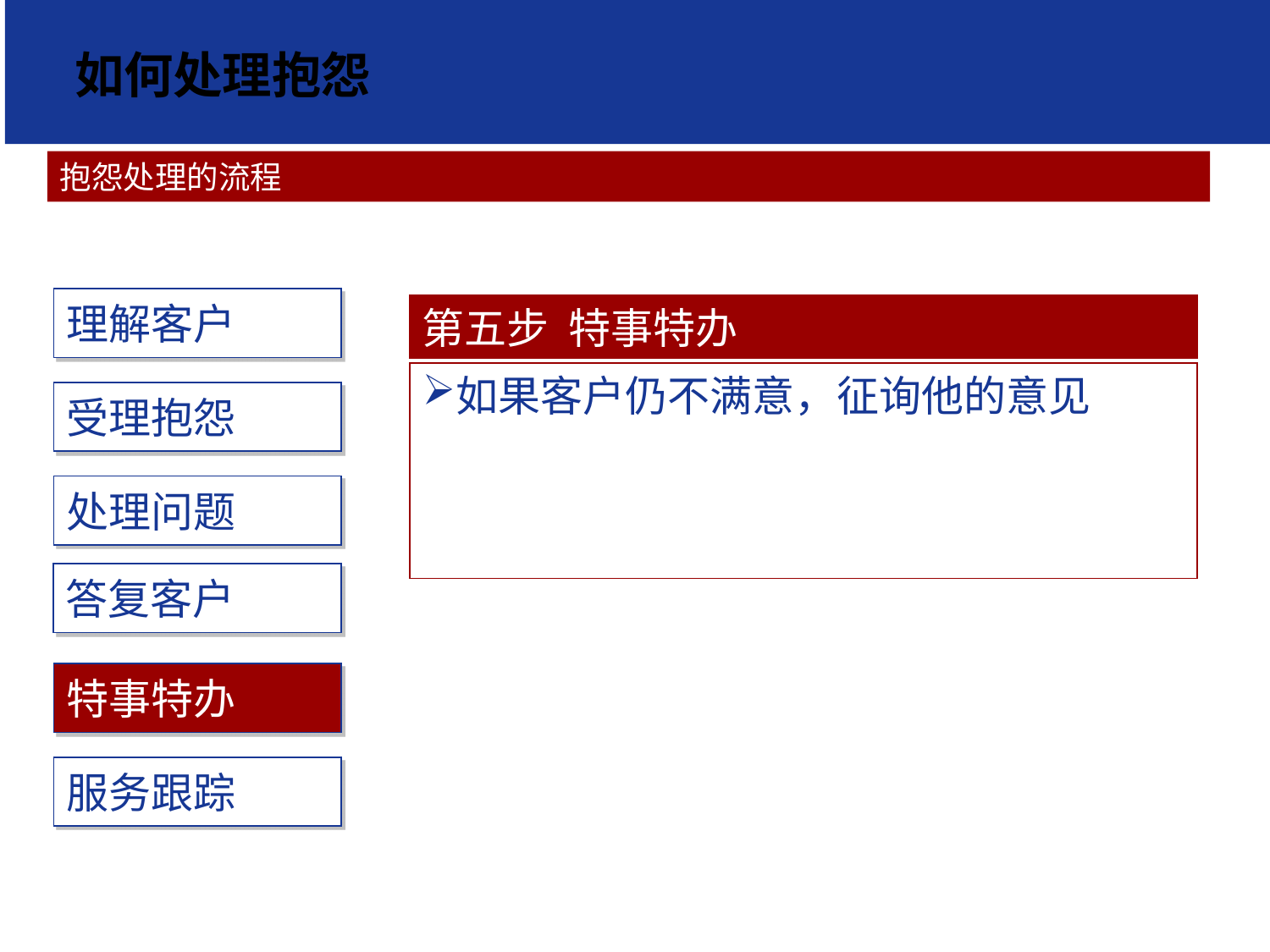

如何处理抱怨
抱怨处理的流程
理解客户
第五步  特事特办
如果客户仍不满意，征询他的意见

受理抱怨
处理问题
答复客户
特事特办
服务跟踪